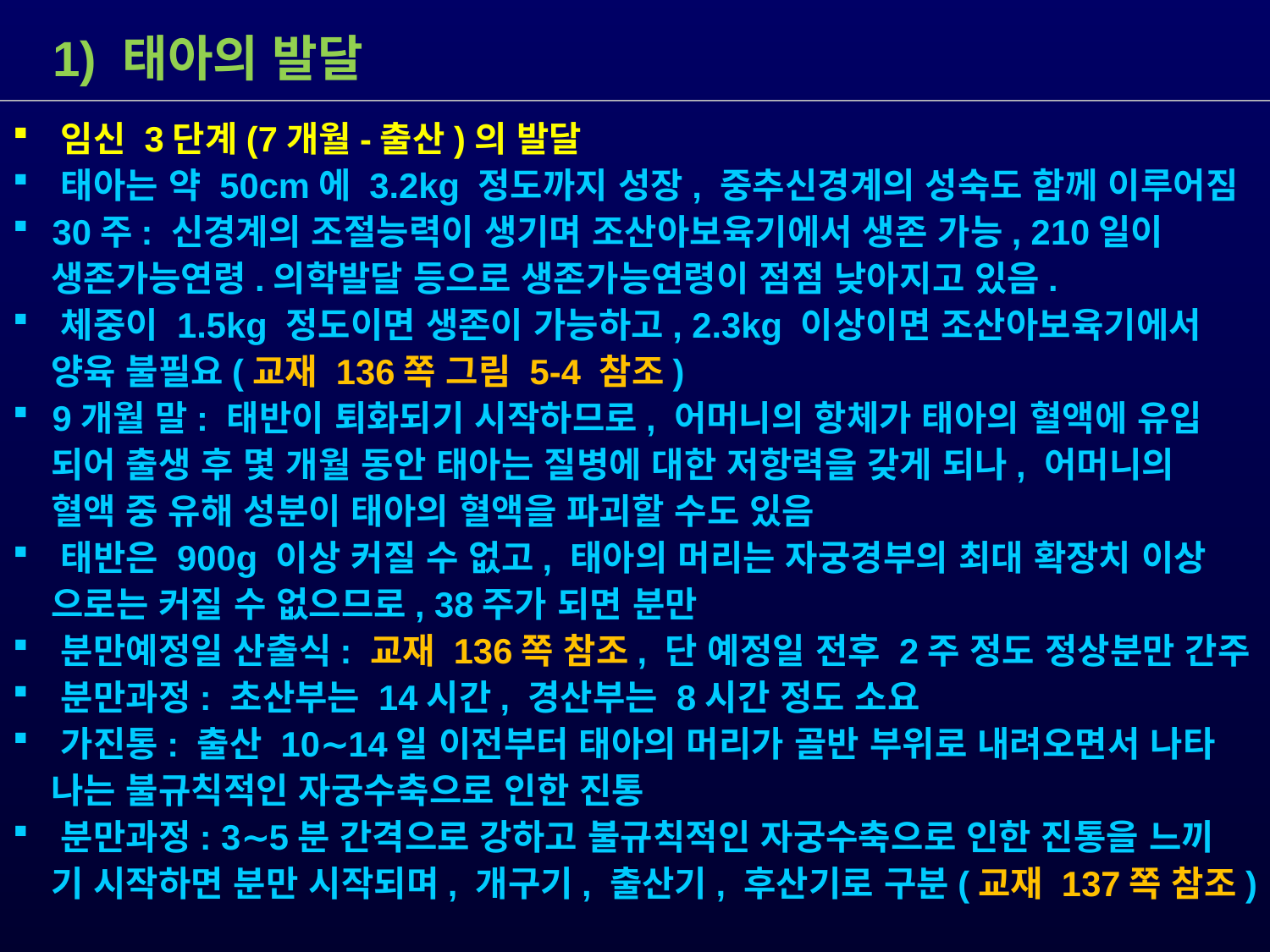

1) 태아의 발달

 임신 3단계(7개월-출산)의 발달
 태아는 약 50cm에 3.2kg 정도까지 성장, 중추신경계의 성숙도 함께 이루어짐
 30주: 신경계의 조절능력이 생기며 조산아보육기에서 생존 가능, 210일이
   생존가능연령.의학발달 등으로 생존가능연령이 점점 낮아지고 있음.
 체중이 1.5kg 정도이면 생존이 가능하고, 2.3kg 이상이면 조산아보육기에서
   양육 불필요(교재 136쪽 그림 5-4 참조)
 9개월 말: 태반이 퇴화되기 시작하므로, 어머니의 항체가 태아의 혈액에 유입
   되어 출생 후 몇 개월 동안 태아는 질병에 대한 저항력을 갖게 되나, 어머니의
   혈액 중 유해 성분이 태아의 혈액을 파괴할 수도 있음
 태반은 900g 이상 커질 수 없고, 태아의 머리는 자궁경부의 최대 확장치 이상
   으로는 커질 수 없으므로, 38주가 되면 분만
 분만예정일 산출식: 교재 136쪽 참조, 단 예정일 전후 2주 정도 정상분만 간주
 분만과정: 초산부는 14시간, 경산부는 8시간 정도 소요
 가진통: 출산 10∼14일 이전부터 태아의 머리가 골반 부위로 내려오면서 나타
   나는 불규칙적인 자궁수축으로 인한 진통
 분만과정: 3∼5분 간격으로 강하고 불규칙적인 자궁수축으로 인한 진통을 느끼
   기 시작하면 분만 시작되며, 개구기, 출산기, 후산기로 구분(교재 137쪽 참조)